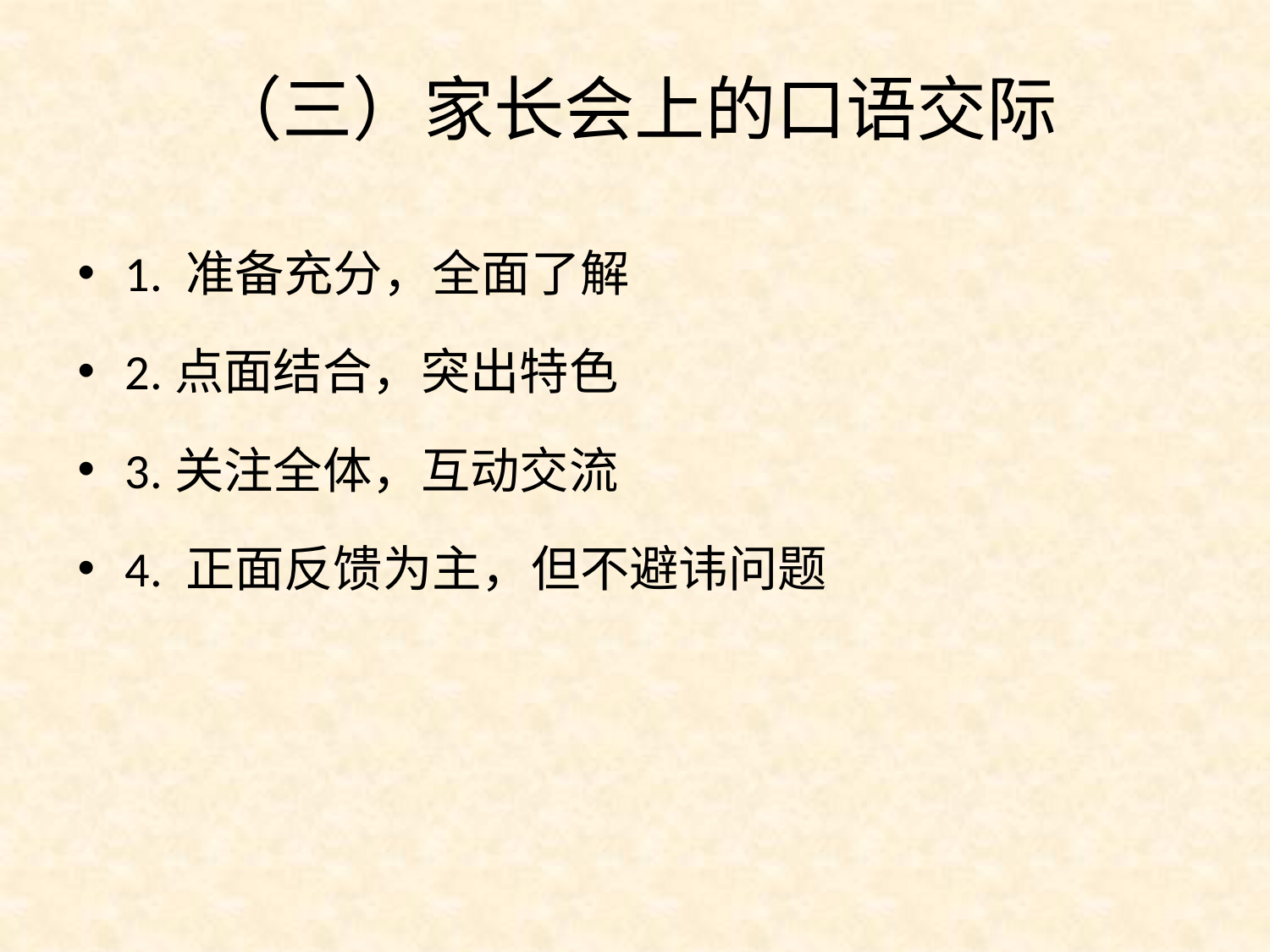

# （三）家长会上的口语交际
1. 准备充分，全面了解
2.点面结合，突出特色
3.关注全体，互动交流
4. 正面反馈为主，但不避讳问题